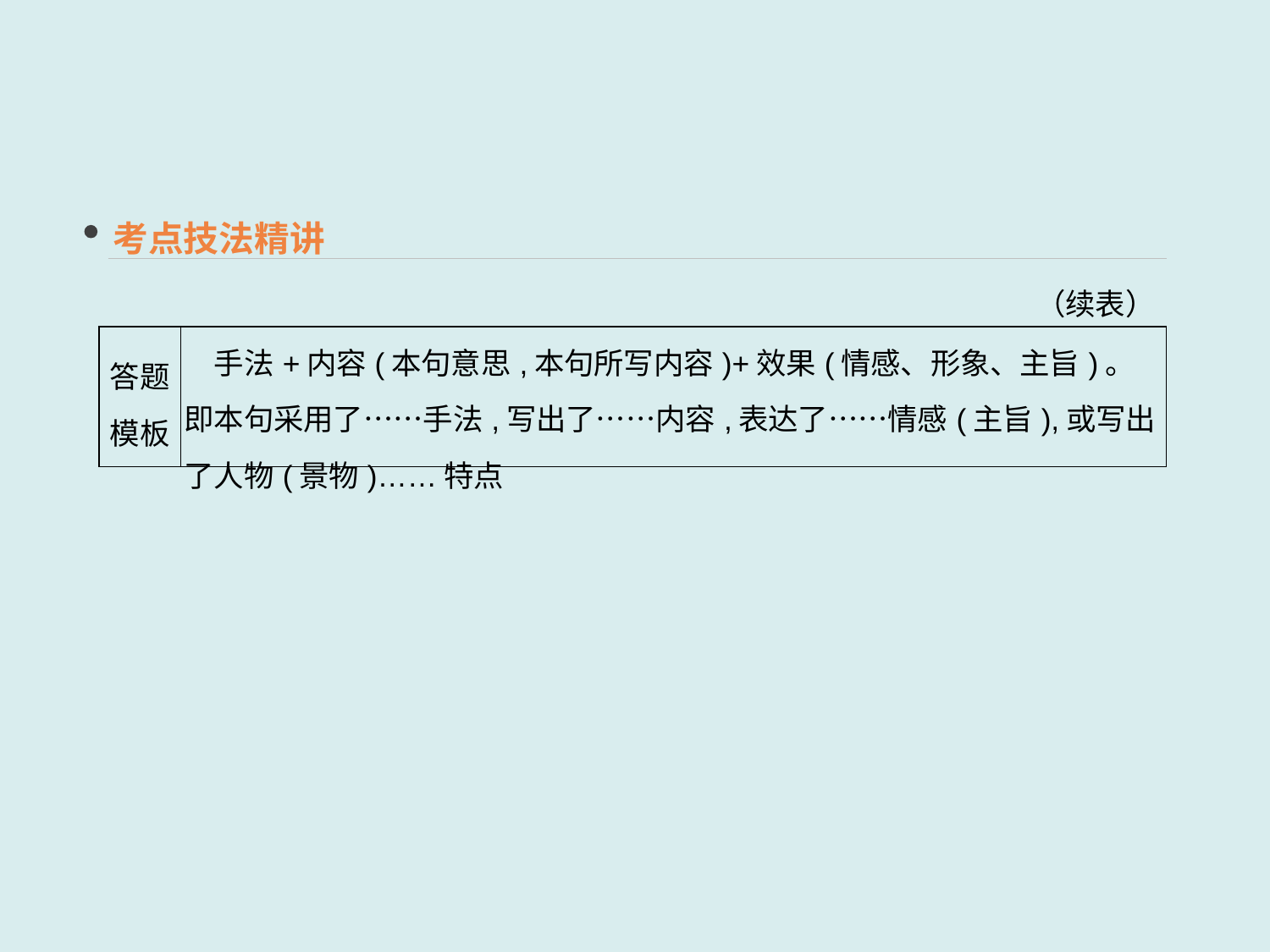

考点技法精讲

（续表）
| 答题 模板 | 手法+内容(本句意思,本句所写内容)+效果(情感、形象、主旨)。即本句采用了……手法,写出了……内容,表达了……情感(主旨),或写出了人物(景物)……特点 |
| --- | --- |